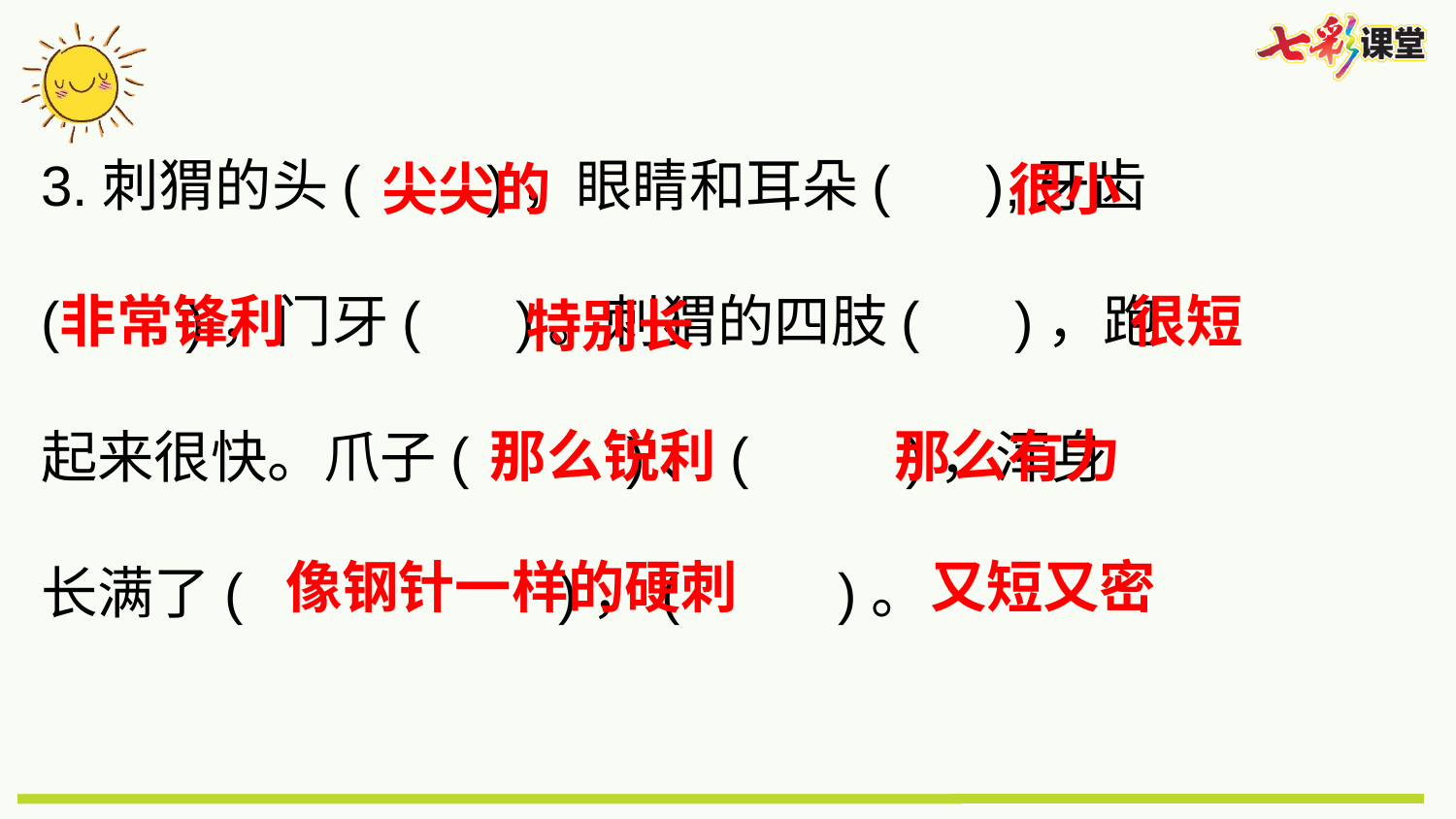

3.刺猬的头(        )，眼睛和耳朵(      ),牙齿

(        )，门牙(      )。刺猬的四肢(      )，跑

起来很快。爪子(          )、(          )，浑身

长满了(                    )，(          )。
尖尖的
很小
非常锋利
很短
特别长
那么锐利
那么有力
像钢针一样的硬刺
又短又密